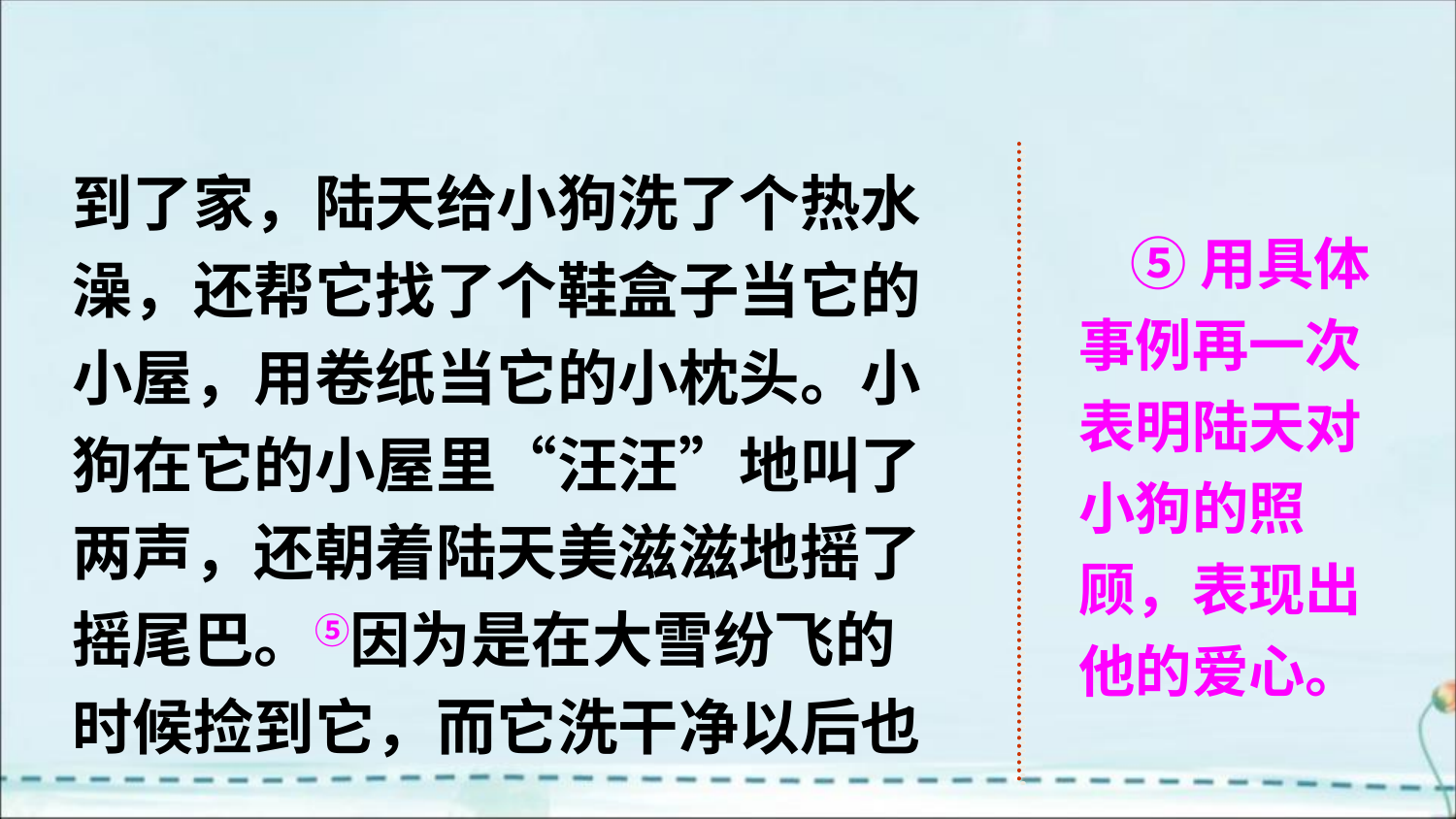

到了家，陆天给小狗洗了个热水澡，还帮它找了个鞋盒子当它的小屋，用卷纸当它的小枕头。小狗在它的小屋里“汪汪”地叫了两声，还朝着陆天美滋滋地摇了摇尾巴。⑤因为是在大雪纷飞的时候捡到它，而它洗干净以后也
    ⑤用具体事例再一次表明陆天对小狗的照顾，表现出他的爱心。